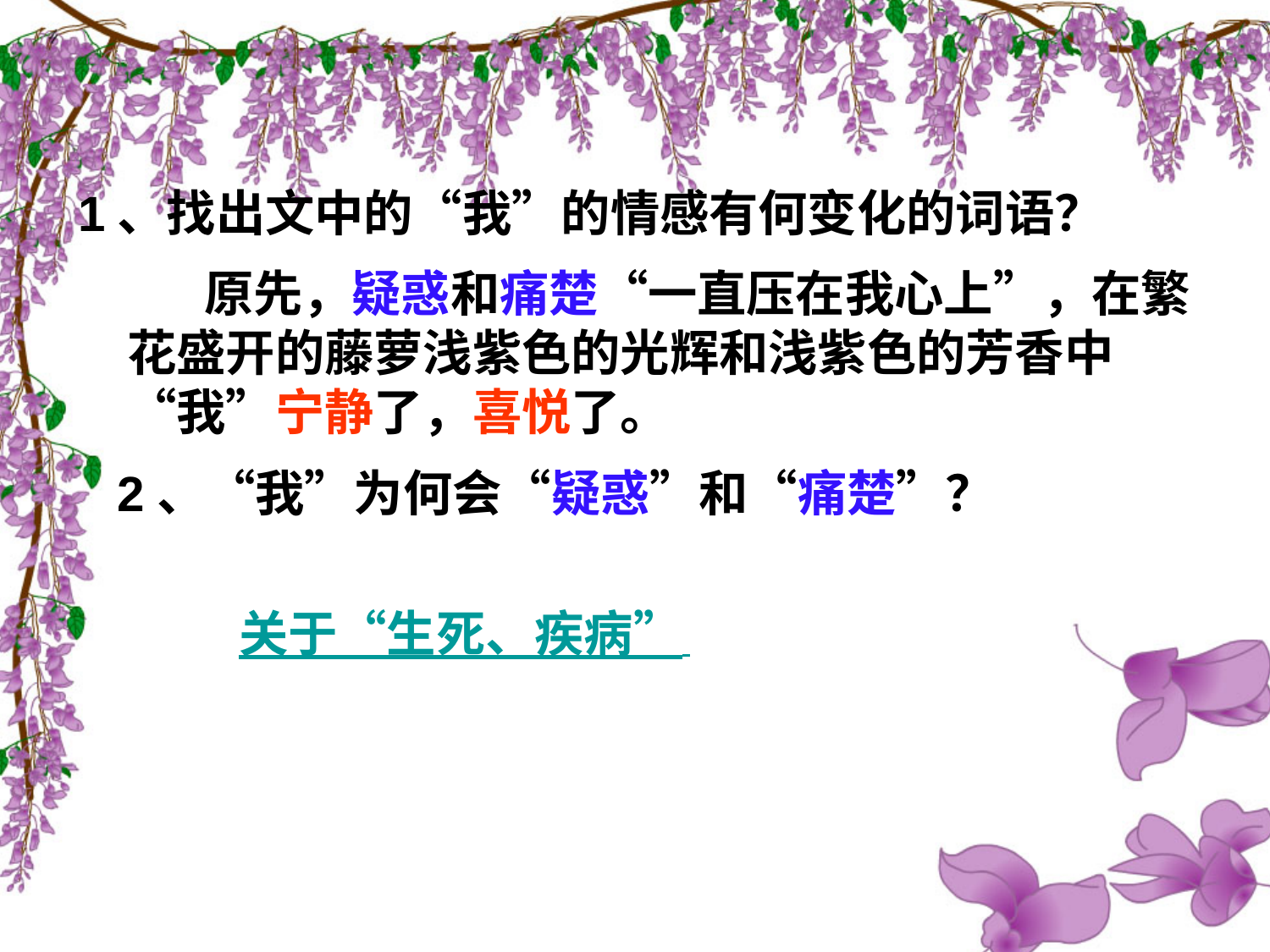

1、找出文中的“我”的情感有何变化的词语？
       原先，疑惑和痛楚“一直压在我心上”，在繁花盛开的藤萝浅紫色的光辉和浅紫色的芳香中“我”宁静了，喜悦了。
2、“我”为何会“疑惑”和“痛楚”？

关于“生死、疾病”